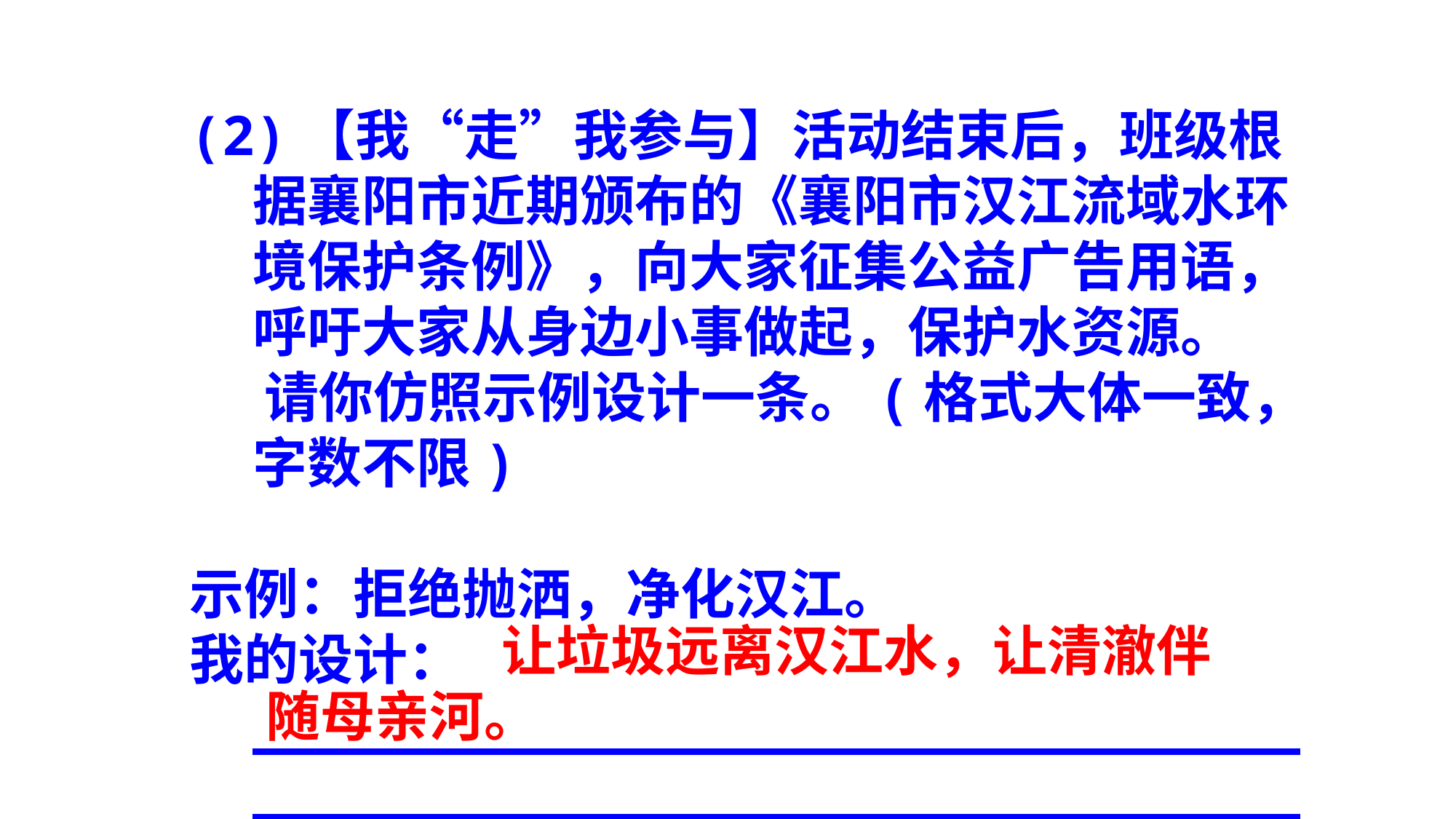

(2)【我“走”我参与】活动结束后，班级根据襄阳市近期颁布的《襄阳市汉江流域水环境保护条例》，向大家征集公益广告用语，呼吁大家从身边小事做起，保护水资源。
     请你仿照示例设计一条。(格式大体一致，字数不限)

示例：拒绝抛洒，净化汉江。
我的设计：__________________________________________________________________
                  让垃圾远离汉江水，让清澈伴
随母亲河。